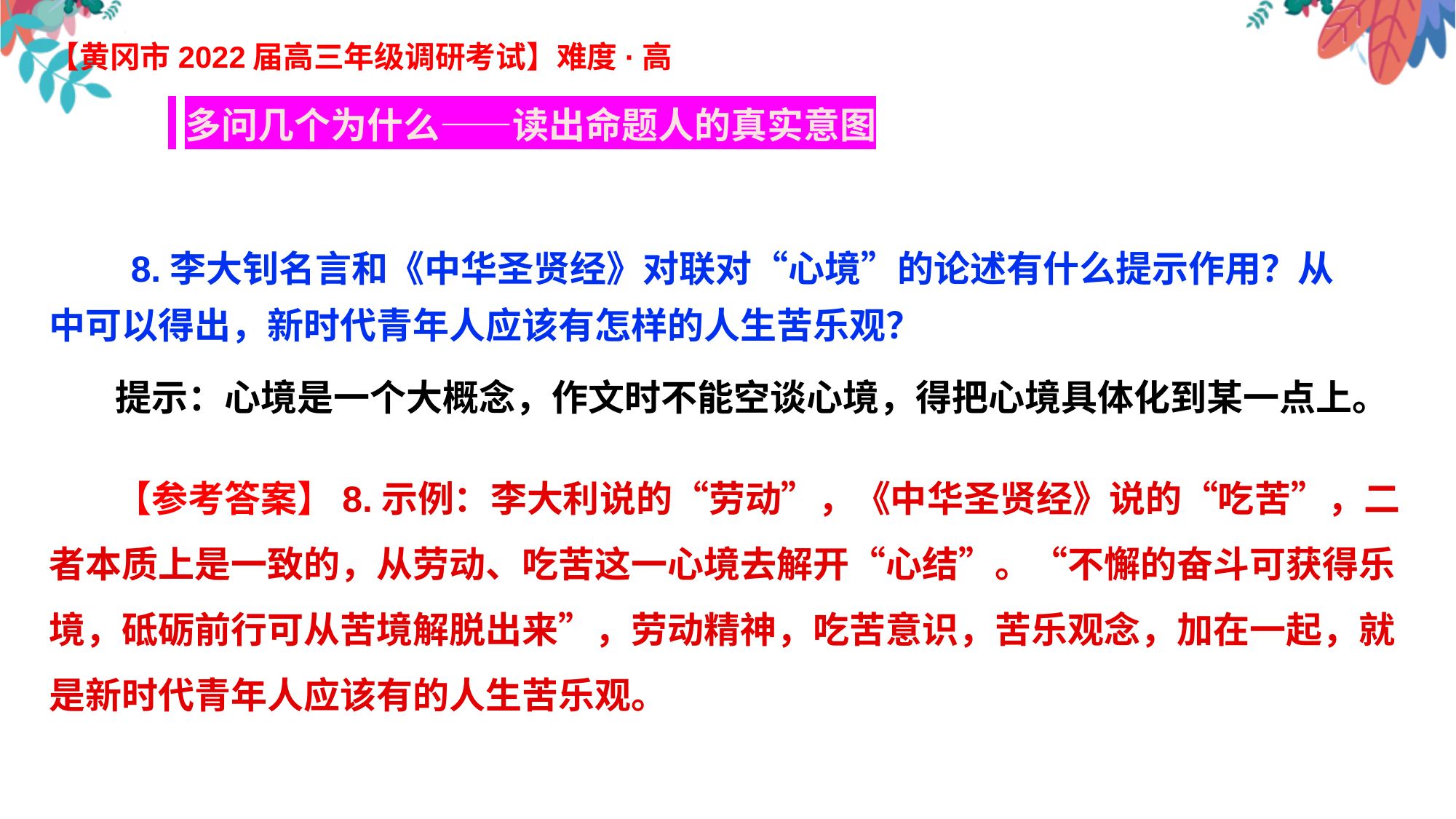

【黄冈市2022届高三年级调研考试】难度·高
                  多问几个为什么——读出命题人的真实意图

        8.李大钊名言和《中华圣贤经》对联对“心境”的论述有什么提示作用？从中可以得出，新时代青年人应该有怎样的人生苦乐观？
       提示：心境是一个大概念，作文时不能空谈心境，得把心境具体化到某一点上。
       【参考答案】8.示例：李大利说的“劳动”，《中华圣贤经》说的“吃苦”，二者本质上是一致的，从劳动、吃苦这一心境去解开“心结”。“不懈的奋斗可获得乐境，砥砺前行可从苦境解脱出来”，劳动精神，吃苦意识，苦乐观念，加在一起，就是新时代青年人应该有的人生苦乐观。